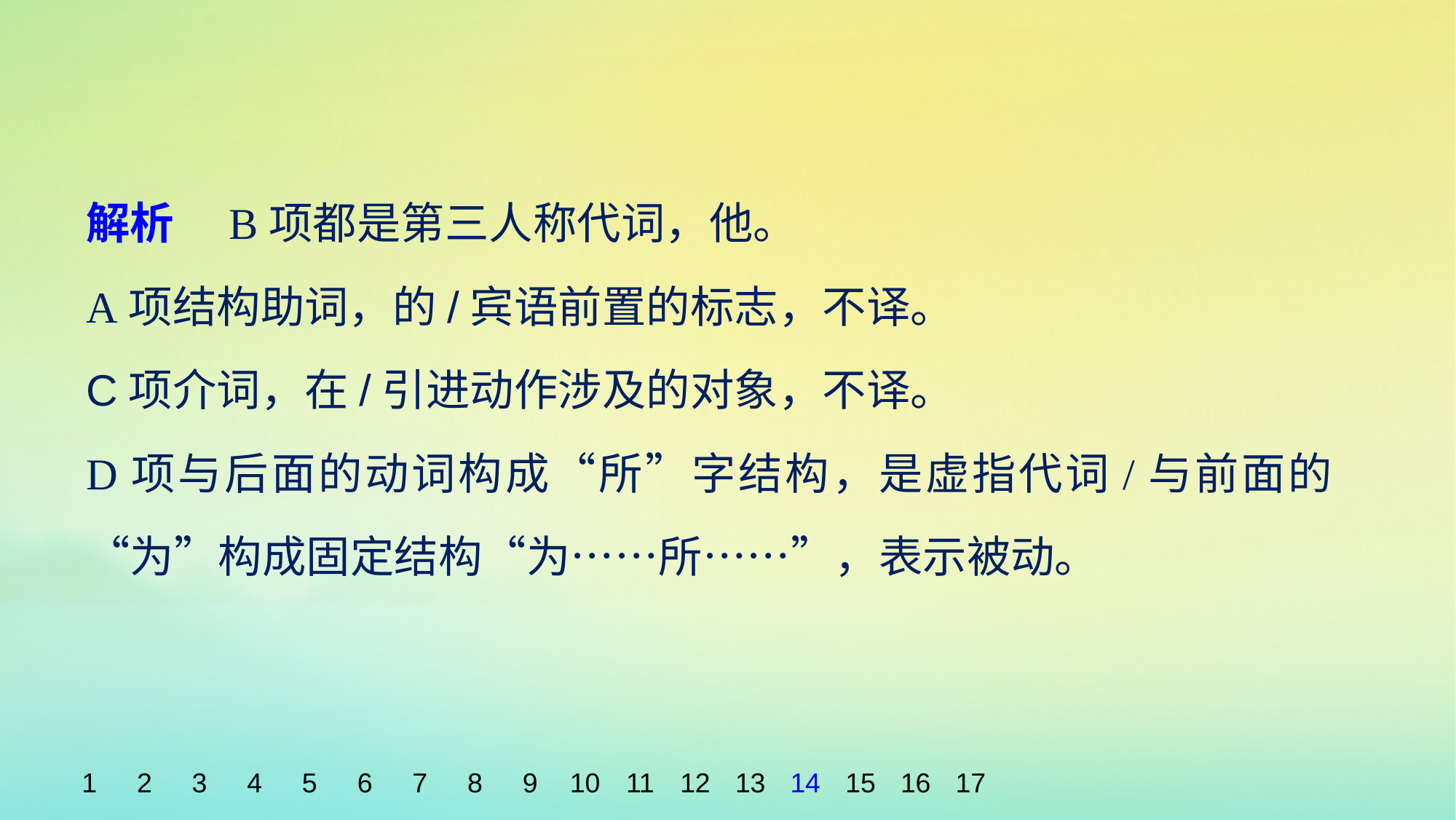

解析　B项都是第三人称代词，他。
A项结构助词，的/宾语前置的标志，不译。
C项介词，在/引进动作涉及的对象，不译。
D项与后面的动词构成“所”字结构，是虚指代词/与前面的“为”构成固定结构“为……所……”，表示被动。
1
2
3
4
5
6
7
8
9
10
11
12
13
14
15
16
17